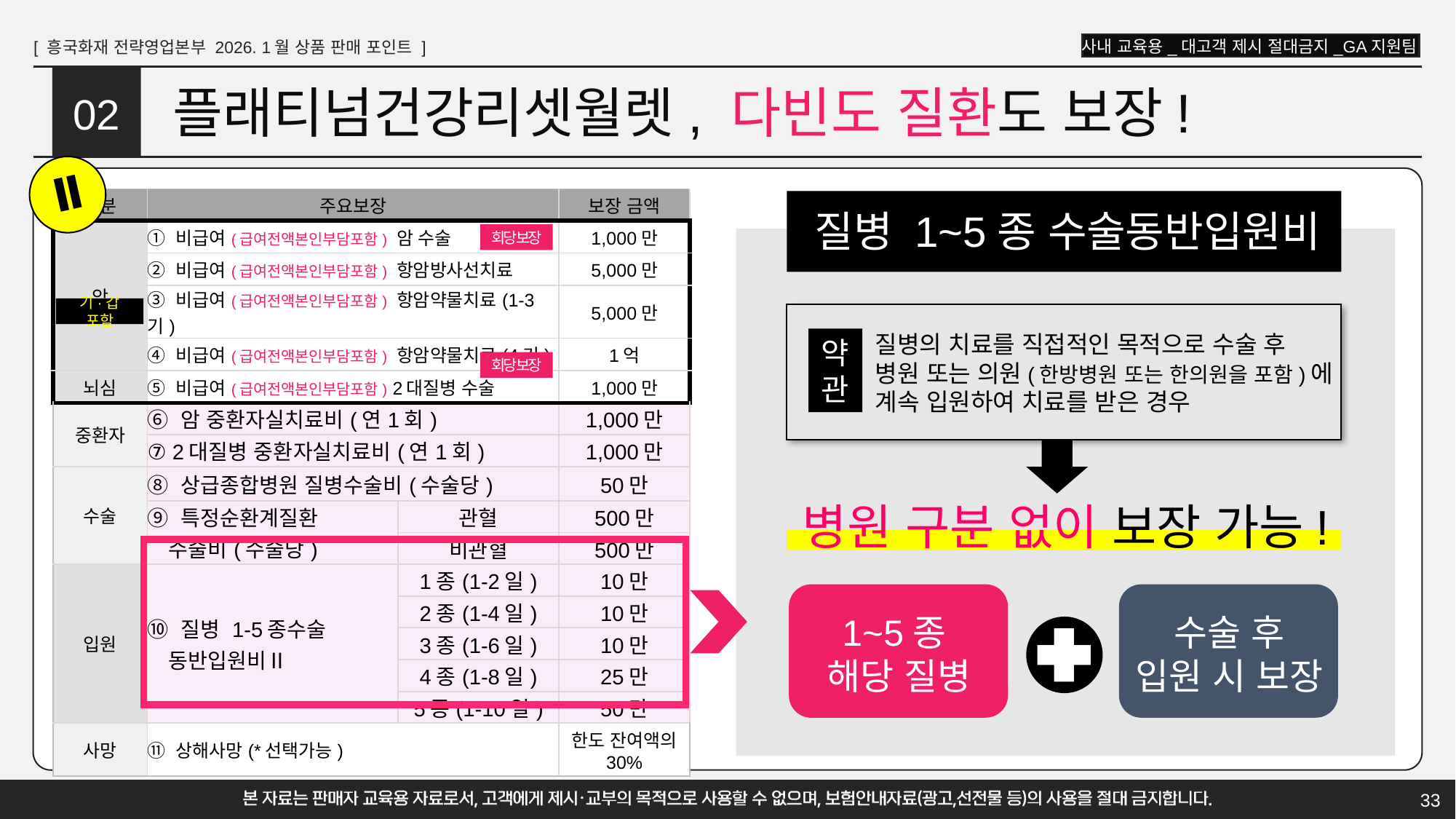

# 플래티넘건강리셋월렛, 다빈도 질환도 보장!
02

Ⅱ
| 구분 | 주요보장 |  | 보장 금액 |
| --- | --- | --- | --- |
| 암 | ① 비급여(급여전액본인부담포함) 암 수술 |  | 1,000만 |
|  | ② 비급여(급여전액본인부담포함) 항암방사선치료 |  | 5,000만 |
|  | ③ 비급여(급여전액본인부담포함) 항암약물치료(1-3기) |  | 5,000만 |
|  | ④ 비급여(급여전액본인부담포함) 항암약물치료(4기) |  | 1억 |
| 뇌심 | ⑤ 비급여(급여전액본인부담포함) 2대질병 수술 |  | 1,000만 |
| 중환자 | ⑥ 암 중환자실치료비(연1회) |  | 1,000만 |
|  | ⑦ 2대질병 중환자실치료비(연1회) |  | 1,000만 |
| 수술 | ⑧ 상급종합병원 질병수술비(수술당) |  | 50만 |
|  | ⑨ 특정순환계질환 　수술비(수술당) | 관혈 | 500만 |
|  |  | 비관혈 | 500만 |
| 입원 | ⑩ 질병 1-5종수술 　동반입원비Ⅱ | 1종(1-2일) | 10만 |
|  |  | 2종(1-4일) | 10만 |
|  |  | 3종(1-6일) | 10만 |
|  |  | 4종(1-8일) | 25만 |
|  |  | 5종(1-10일) | 50만 |
| 사망 | ⑪ 상해사망(\*선택가능) |  | 한도 잔여액의 30% |

질병 1~5종 수술동반입원비
회당 보장

기·갑 포함

질병의 치료를 직접적인 목적으로 수술 후
병원 또는 의원(한방병원 또는 한의원을 포함)에
계속 입원하여 치료를 받은 경우
약
관
회당 보장

병원 구분 없이 보장 가능!

1~5종
해당 질병
수술 후
입원 시 보장

33